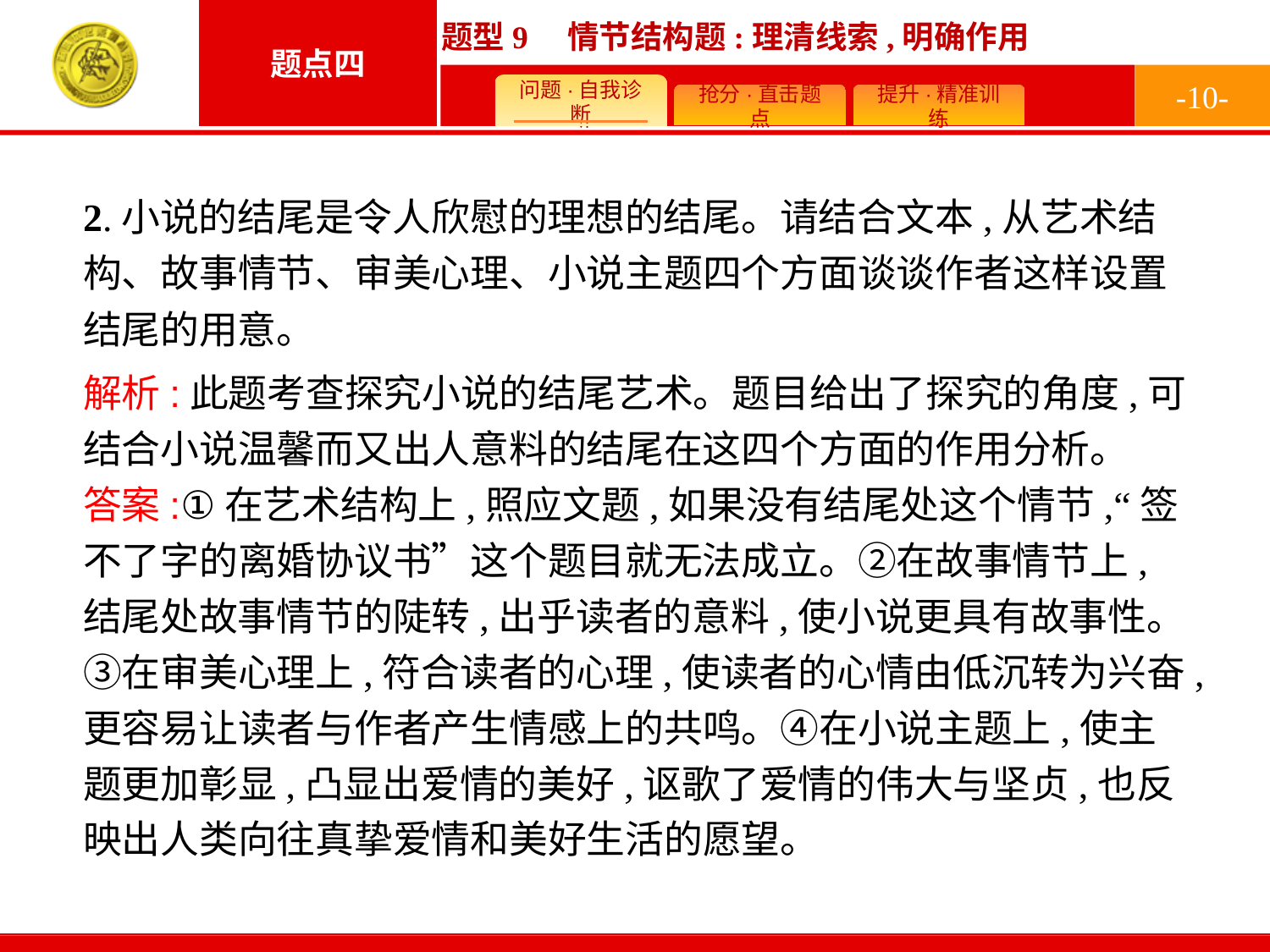

-10-
2.小说的结尾是令人欣慰的理想的结尾。请结合文本,从艺术结构、故事情节、审美心理、小说主题四个方面谈谈作者这样设置结尾的用意。
解析:此题考查探究小说的结尾艺术。题目给出了探究的角度,可结合小说温馨而又出人意料的结尾在这四个方面的作用分析。
答案:①在艺术结构上,照应文题,如果没有结尾处这个情节,“签不了字的离婚协议书”这个题目就无法成立。②在故事情节上,结尾处故事情节的陡转,出乎读者的意料,使小说更具有故事性。③在审美心理上,符合读者的心理,使读者的心情由低沉转为兴奋,更容易让读者与作者产生情感上的共鸣。④在小说主题上,使主题更加彰显,凸显出爱情的美好,讴歌了爱情的伟大与坚贞,也反映出人类向往真挚爱情和美好生活的愿望。